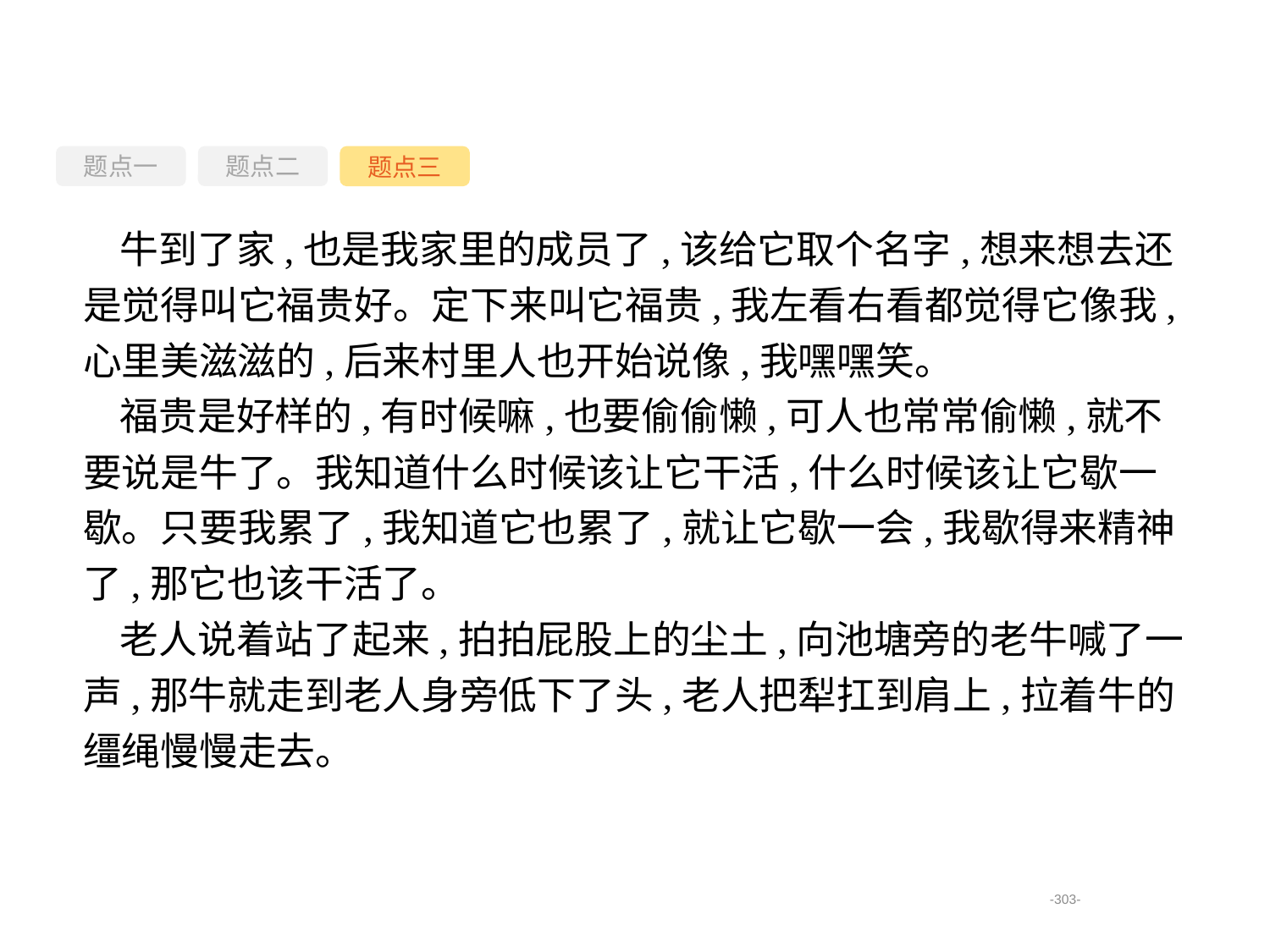

题点一
题点三
题点二
牛到了家,也是我家里的成员了,该给它取个名字,想来想去还是觉得叫它福贵好。定下来叫它福贵,我左看右看都觉得它像我,心里美滋滋的,后来村里人也开始说像,我嘿嘿笑。
福贵是好样的,有时候嘛,也要偷偷懒,可人也常常偷懒,就不要说是牛了。我知道什么时候该让它干活,什么时候该让它歇一歇。只要我累了,我知道它也累了,就让它歇一会,我歇得来精神了,那它也该干活了。
老人说着站了起来,拍拍屁股上的尘土,向池塘旁的老牛喊了一声,那牛就走到老人身旁低下了头,老人把犁扛到肩上,拉着牛的缰绳慢慢走去。
-303-